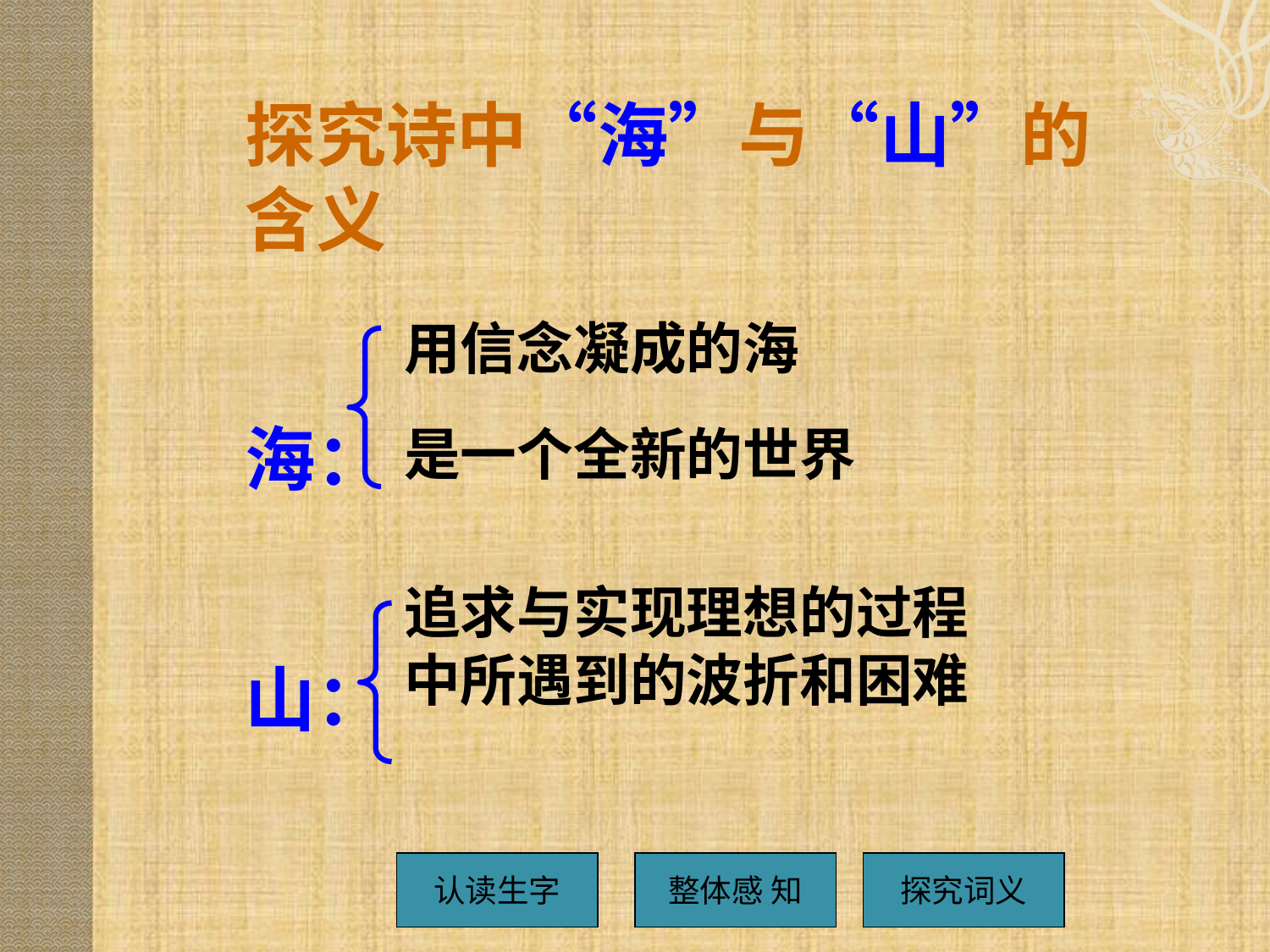

探究诗中“海”与“山”的含义

海：

山：

用信念凝成的海

是一个全新的世界
追求与实现理想的过程中所遇到的波折和困难

认读生字
整体感 知
探究词义